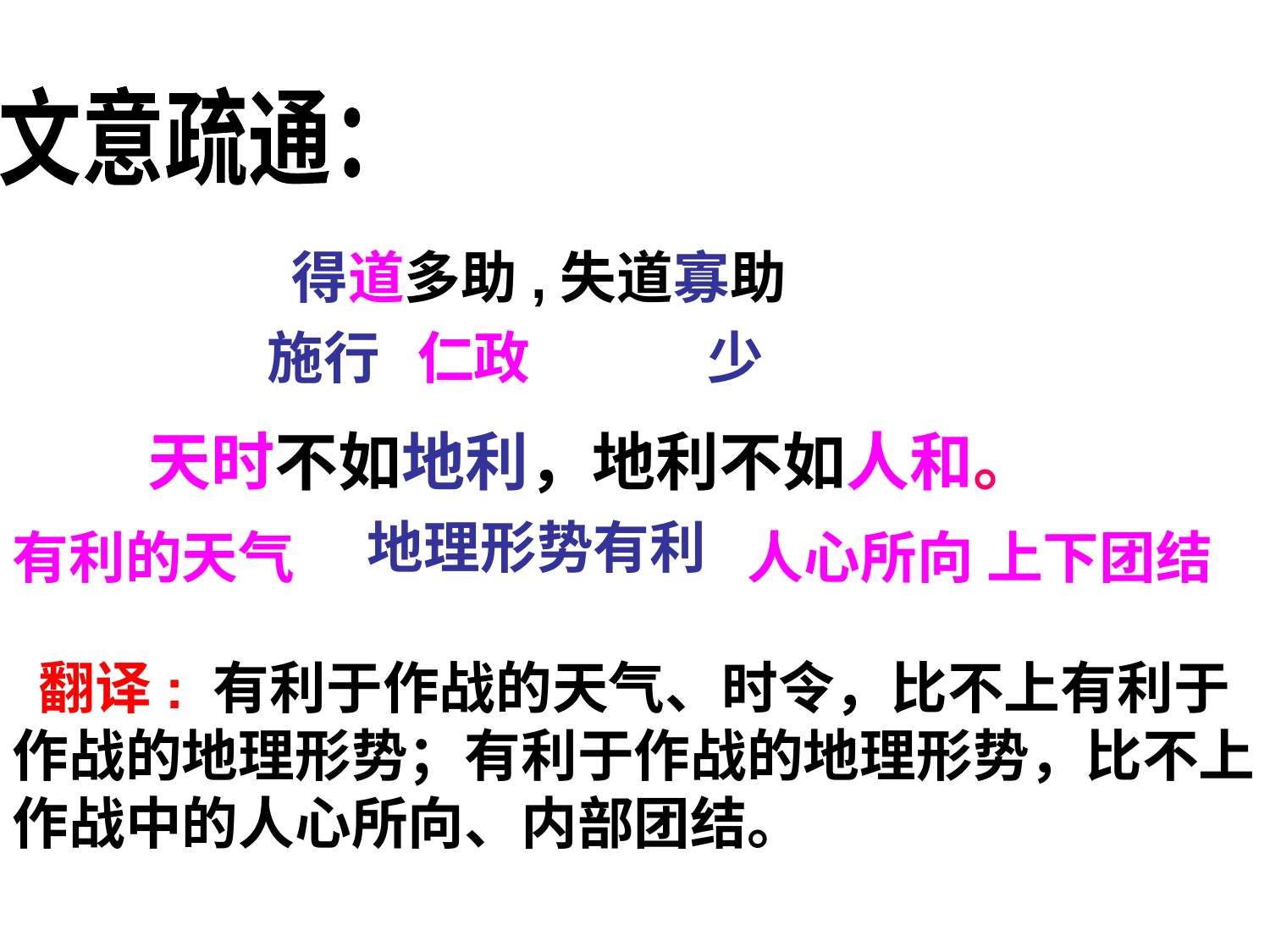

文意疏通：
    得道多助,失道寡助
施行
仁政
少
天时不如地利，地利不如人和。
地理形势有利
有利的天气
人心所向 上下团结
 翻译: 有利于作战的天气、时令，比不上有利于作战的地理形势；有利于作战的地理形势，比不上作战中的人心所向、内部团结。